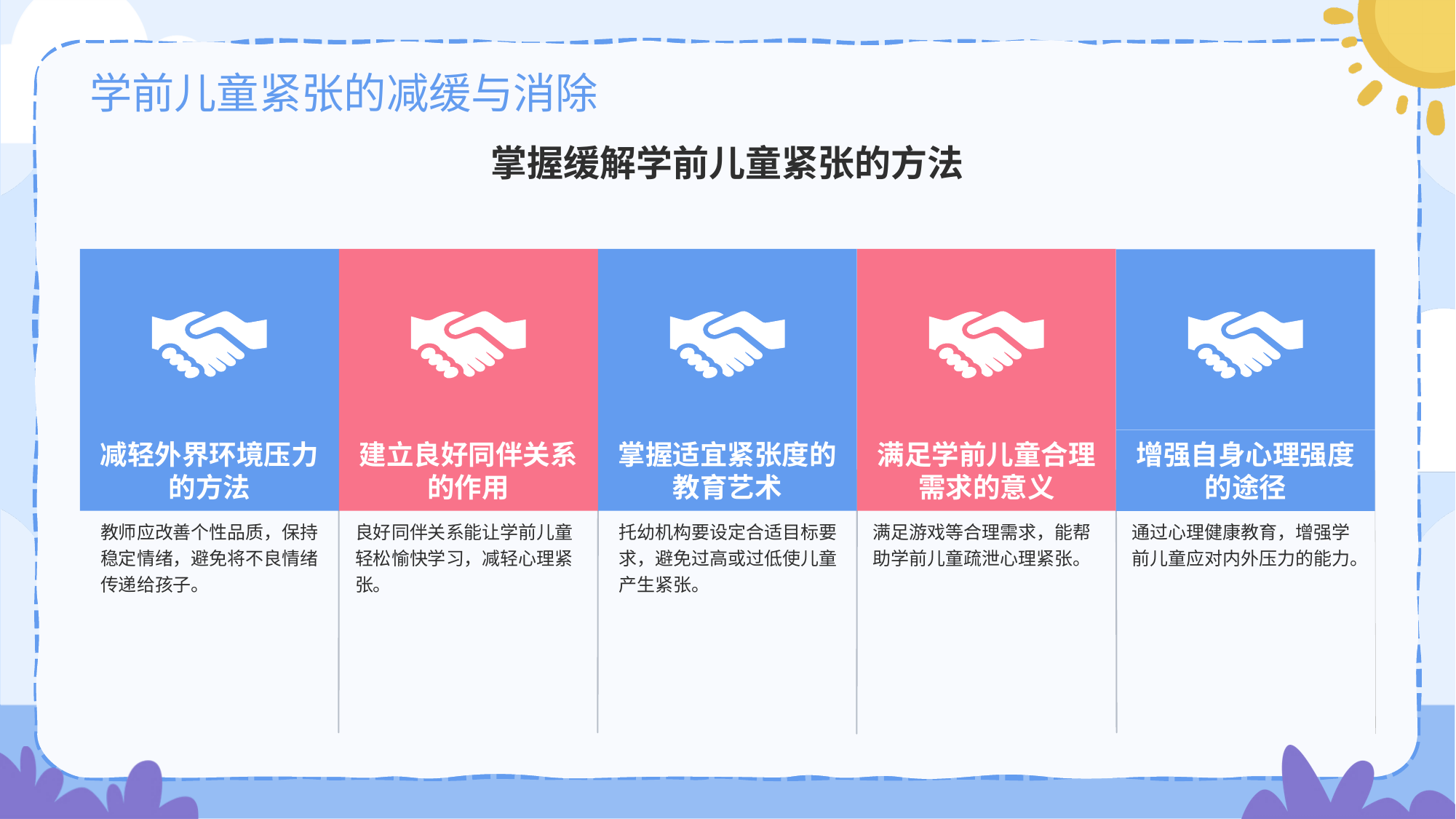

# 学前儿童紧张的减缓与消除
掌握缓解学前儿童紧张的方法

减轻外界环境压力的方法
教师应改善个性品质，保持稳定情绪，避免将不良情绪传递给孩子。

建立良好同伴关系的作用
良好同伴关系能让学前儿童轻松愉快学习，减轻心理紧张。

掌握适宜紧张度的教育艺术
托幼机构要设定合适目标要求，避免过高或过低使儿童产生紧张。

满足学前儿童合理需求的意义
满足游戏等合理需求，能帮助学前儿童疏泄心理紧张。

增强自身心理强度的途径
通过心理健康教育，增强学前儿童应对内外压力的能力。